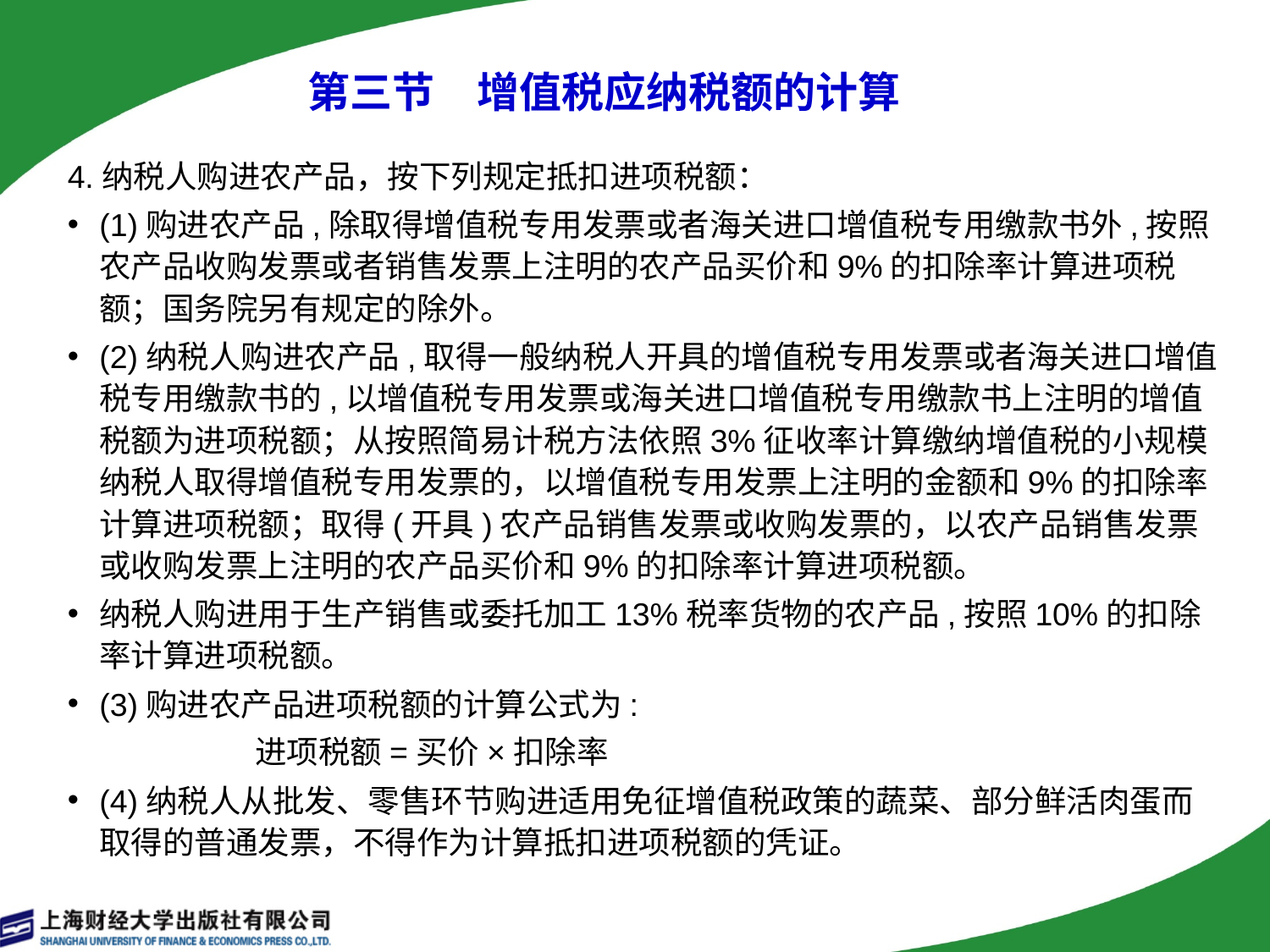

第三节　增值税应纳税额的计算
4.纳税人购进农产品，按下列规定抵扣进项税额：
(1)购进农产品,除取得增值税专用发票或者海关进口增值税专用缴款书外,按照农产品收购发票或者销售发票上注明的农产品买价和9%的扣除率计算进项税额；国务院另有规定的除外。
(2)纳税人购进农产品,取得一般纳税人开具的增值税专用发票或者海关进口增值税专用缴款书的,以增值税专用发票或海关进口增值税专用缴款书上注明的增值税额为进项税额；从按照简易计税方法依照3%征收率计算缴纳增值税的小规模纳税人取得增值税专用发票的，以增值税专用发票上注明的金额和9%的扣除率计算进项税额；取得(开具)农产品销售发票或收购发票的，以农产品销售发票或收购发票上注明的农产品买价和9%的扣除率计算进项税额。
纳税人购进用于生产销售或委托加工13%税率货物的农产品,按照10%的扣除率计算进项税额。
(3)购进农产品进项税额的计算公式为:
                         进项税额=买价×扣除率
(4)纳税人从批发、零售环节购进适用免征增值税政策的蔬菜、部分鲜活肉蛋而取得的普通发票，不得作为计算抵扣进项税额的凭证。